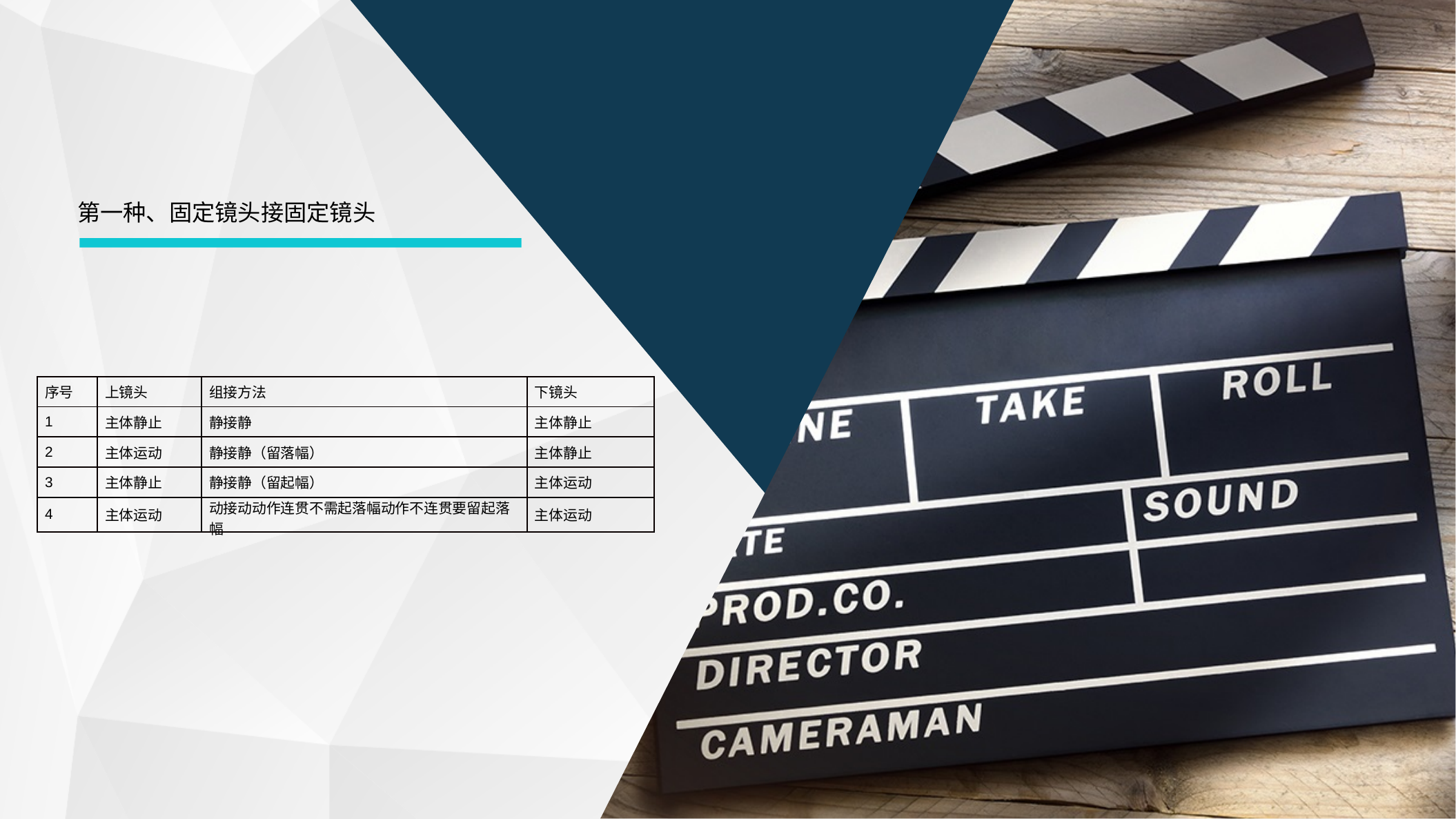

第一种、固定镜头接固定镜头

| 序号 | 上镜头 | 组接方法 | 下镜头 |
| --- | --- | --- | --- |
| 1 | 主体静止 | 静接静 | 主体静止 |
| 2 | 主体运动 | 静接静（留落幅） | 主体静止 |
| 3 | 主体静止 | 静接静（留起幅） | 主体运动 |
| 4 | 主体运动 | 动接动动作连贯不需起落幅动作不连贯要留起落幅 | 主体运动 |